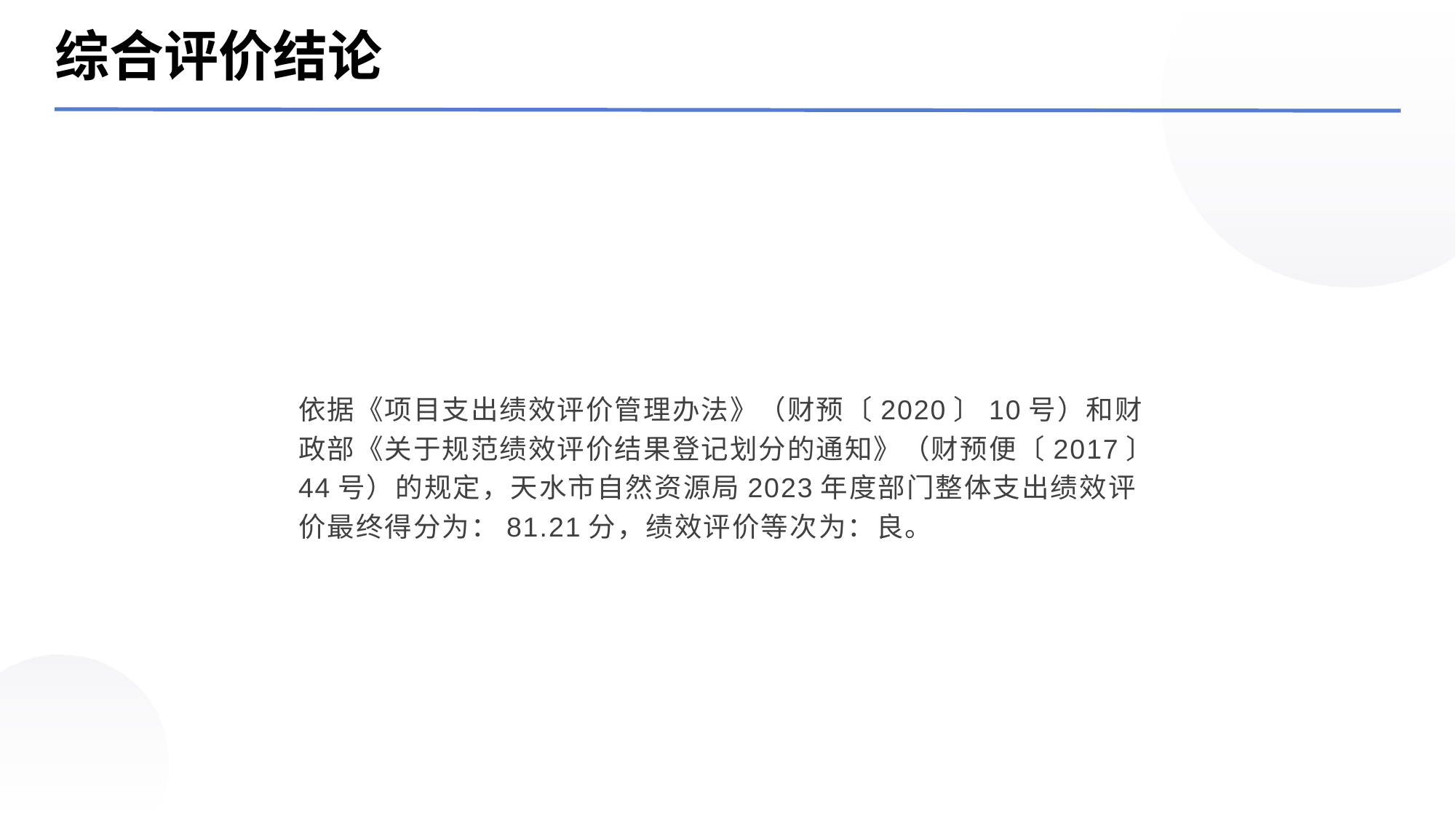

综合评价结论
依据《项目支出绩效评价管理办法》（财预〔2020〕10号）和财政部《关于规范绩效评价结果登记划分的通知》（财预便〔2017〕44号）的规定，天水市自然资源局2023年度部门整体支出绩效评价最终得分为：81.21分，绩效评价等次为：良。